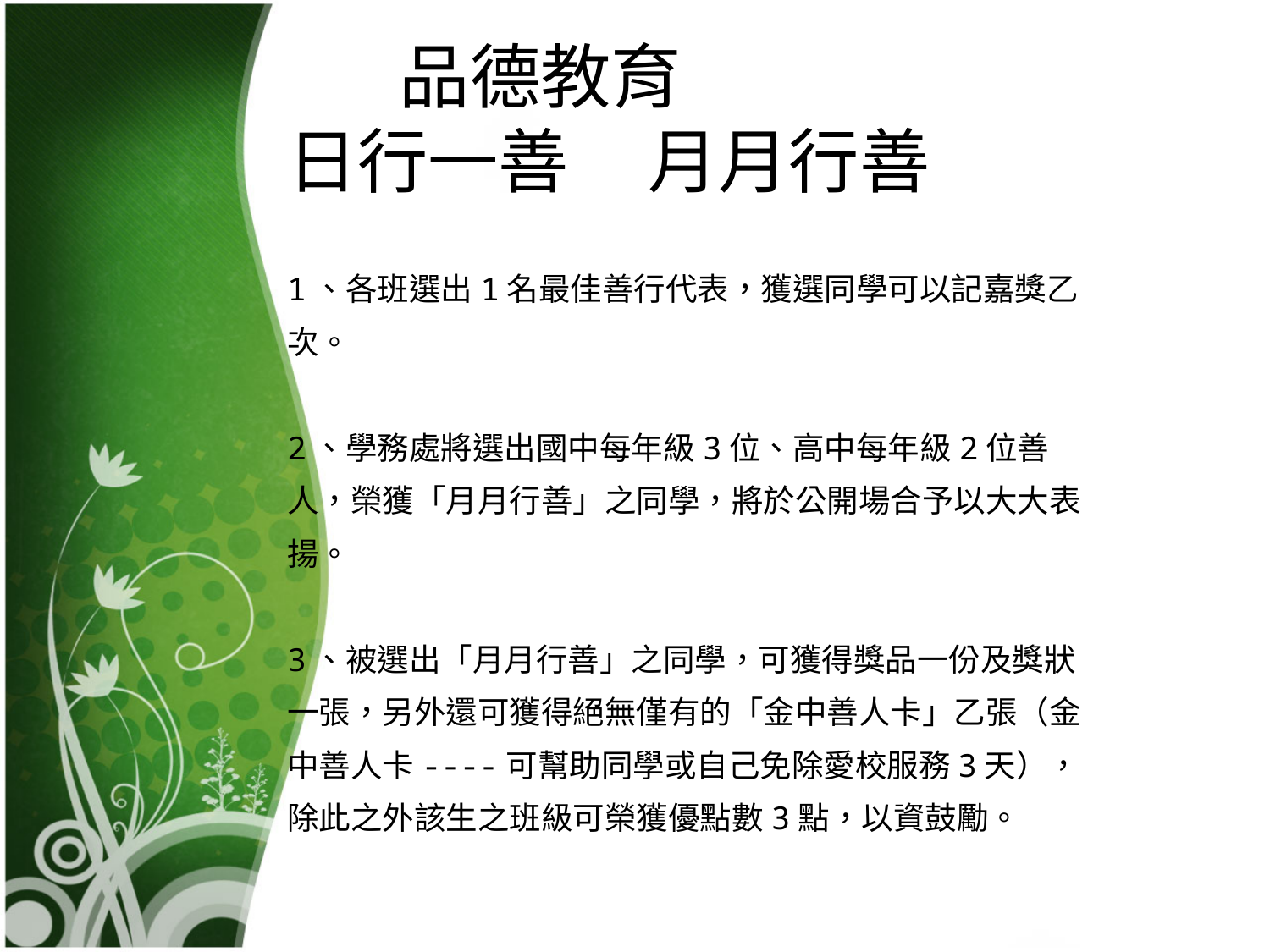

品德教育
日行一善     月月行善

1、各班選出1名最佳善行代表，獲選同學可以記嘉獎乙次。

2、學務處將選出國中每年級3位、高中每年級2位善人，榮獲「月月行善」之同學，將於公開場合予以大大表揚。

3、被選出「月月行善」之同學，可獲得獎品一份及獎狀一張，另外還可獲得絕無僅有的「金中善人卡」乙張（金中善人卡----可幫助同學或自己免除愛校服務3天），除此之外該生之班級可榮獲優點數3點，以資鼓勵。